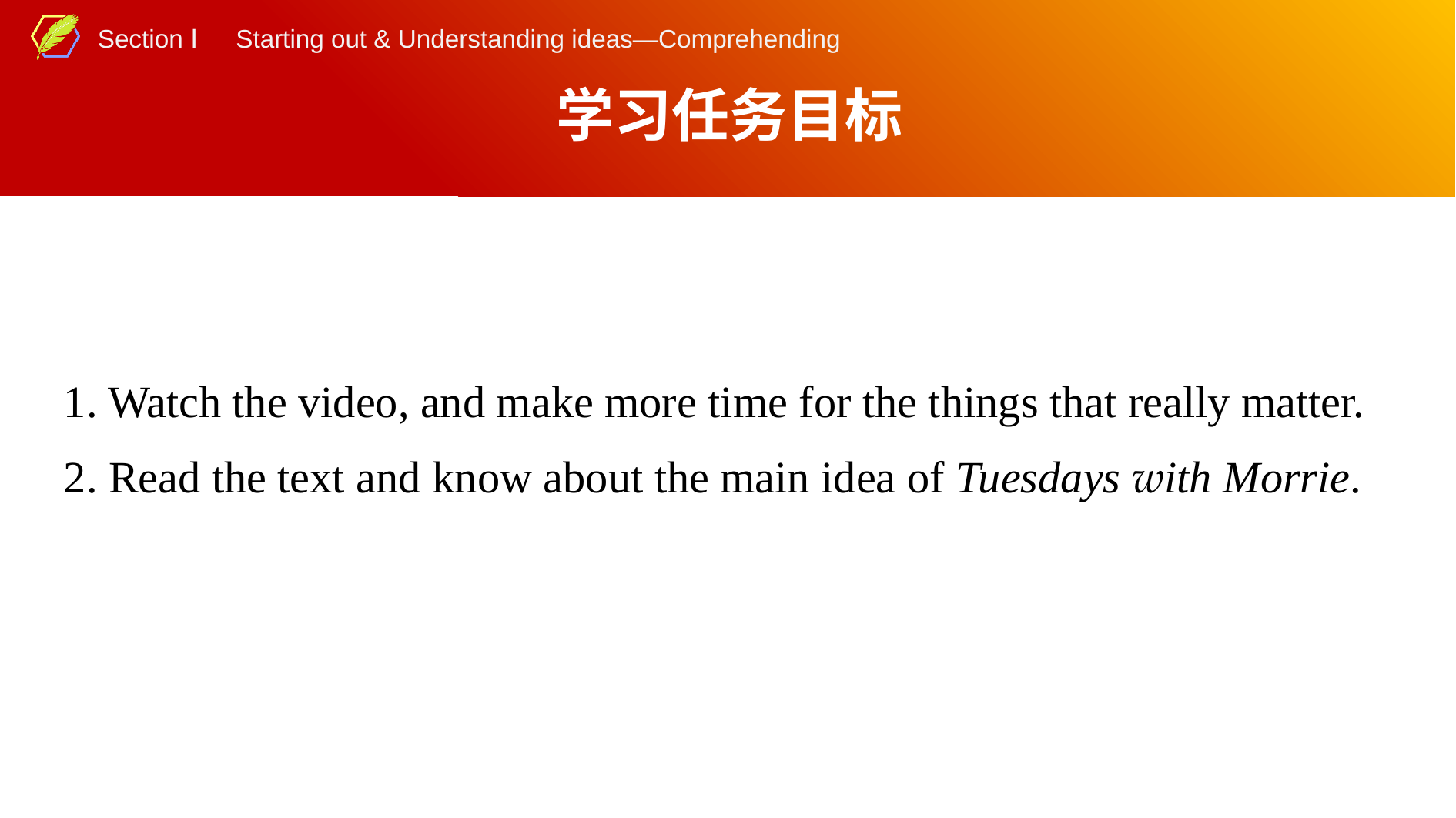

学习任务目标
1. Watch the video, and make more time for the things that really matter.
2. Read the text and know about the main idea of Tuesdays with Morrie.